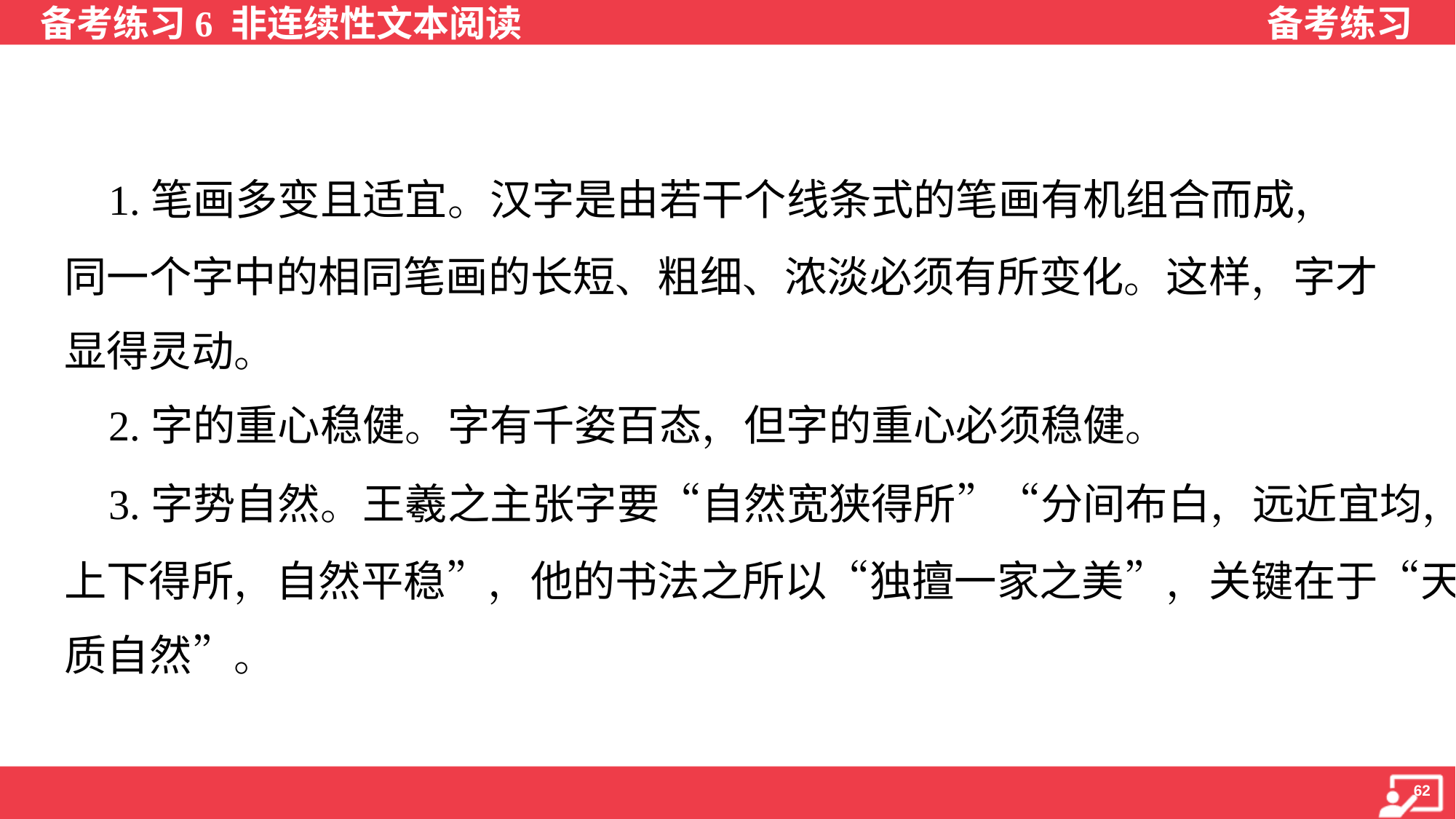

1.笔画多变且适宜。汉字是由若干个线条式的笔画有机组合而成，
同一个字中的相同笔画的长短、粗细、浓淡必须有所变化。这样，字才
显得灵动。
    2.字的重心稳健。字有千姿百态，但字的重心必须稳健。
    3.字势自然。王羲之主张字要“自然宽狭得所”“分间布白，远近宜均，
上下得所，自然平稳”，他的书法之所以“独擅一家之美”，关键在于“天
质自然”。